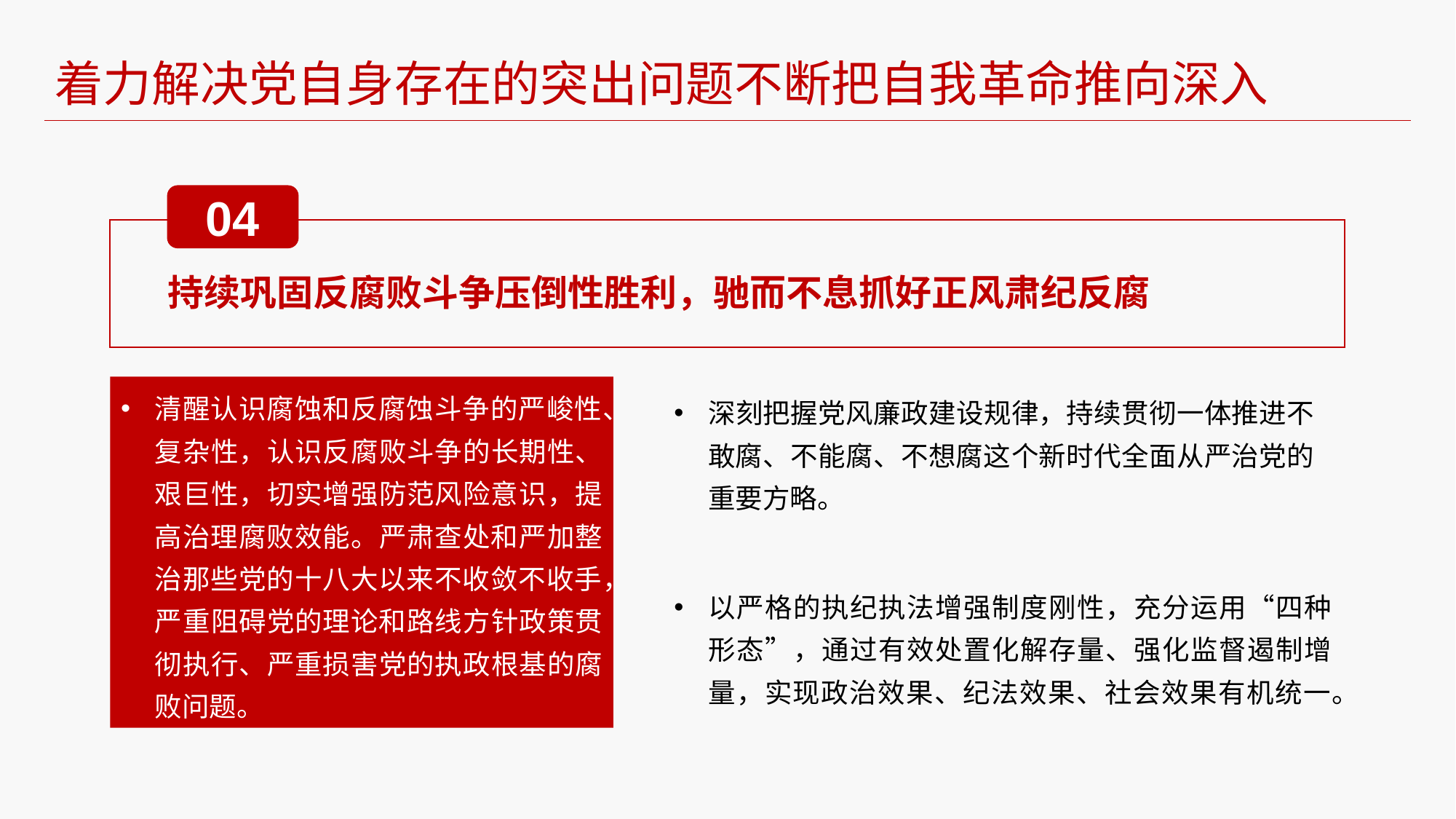

着力解决党自身存在的突出问题不断把自我革命推向深入
04

持续巩固反腐败斗争压倒性胜利，驰而不息抓好正风肃纪反腐
清醒认识腐蚀和反腐蚀斗争的严峻性、复杂性，认识反腐败斗争的长期性、艰巨性，切实增强防范风险意识，提高治理腐败效能。严肃查处和严加整治那些党的十八大以来不收敛不收手，严重阻碍党的理论和路线方针政策贯彻执行、严重损害党的执政根基的腐败问题。
深刻把握党风廉政建设规律，持续贯彻一体推进不敢腐、不能腐、不想腐这个新时代全面从严治党的重要方略。
以严格的执纪执法增强制度刚性，充分运用“四种形态”，通过有效处置化解存量、强化监督遏制增量，实现政治效果、纪法效果、社会效果有机统一。